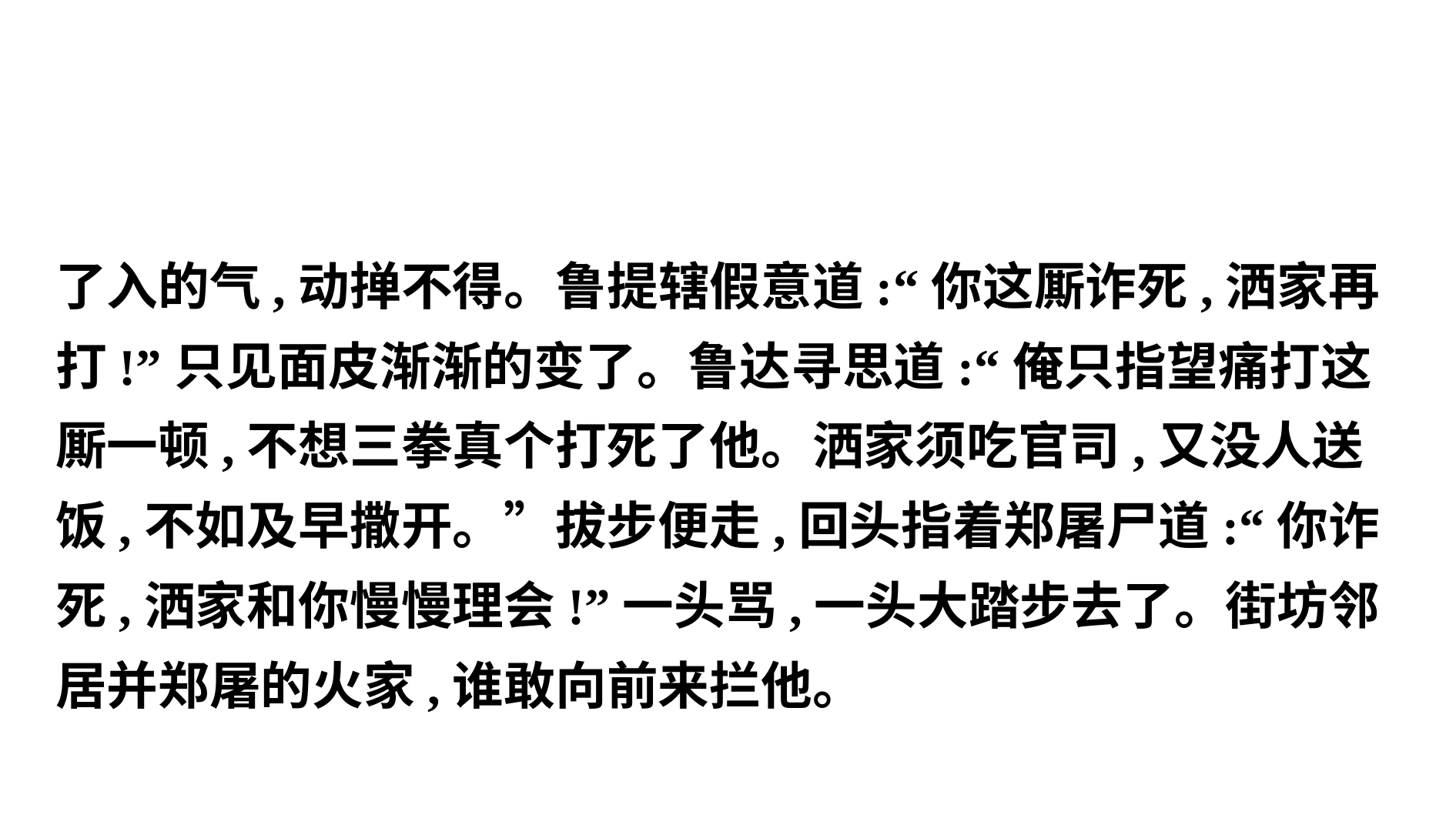

了入的气,动掸不得。鲁提辖假意道:“你这厮诈死,洒家再打!”只见面皮渐渐的变了。鲁达寻思道:“俺只指望痛打这厮一顿,不想三拳真个打死了他。洒家须吃官司,又没人送饭,不如及早撒开。”拔步便走,回头指着郑屠尸道:“你诈死,洒家和你慢慢理会!”一头骂,一头大踏步去了。街坊邻居并郑屠的火家,谁敢向前来拦他。